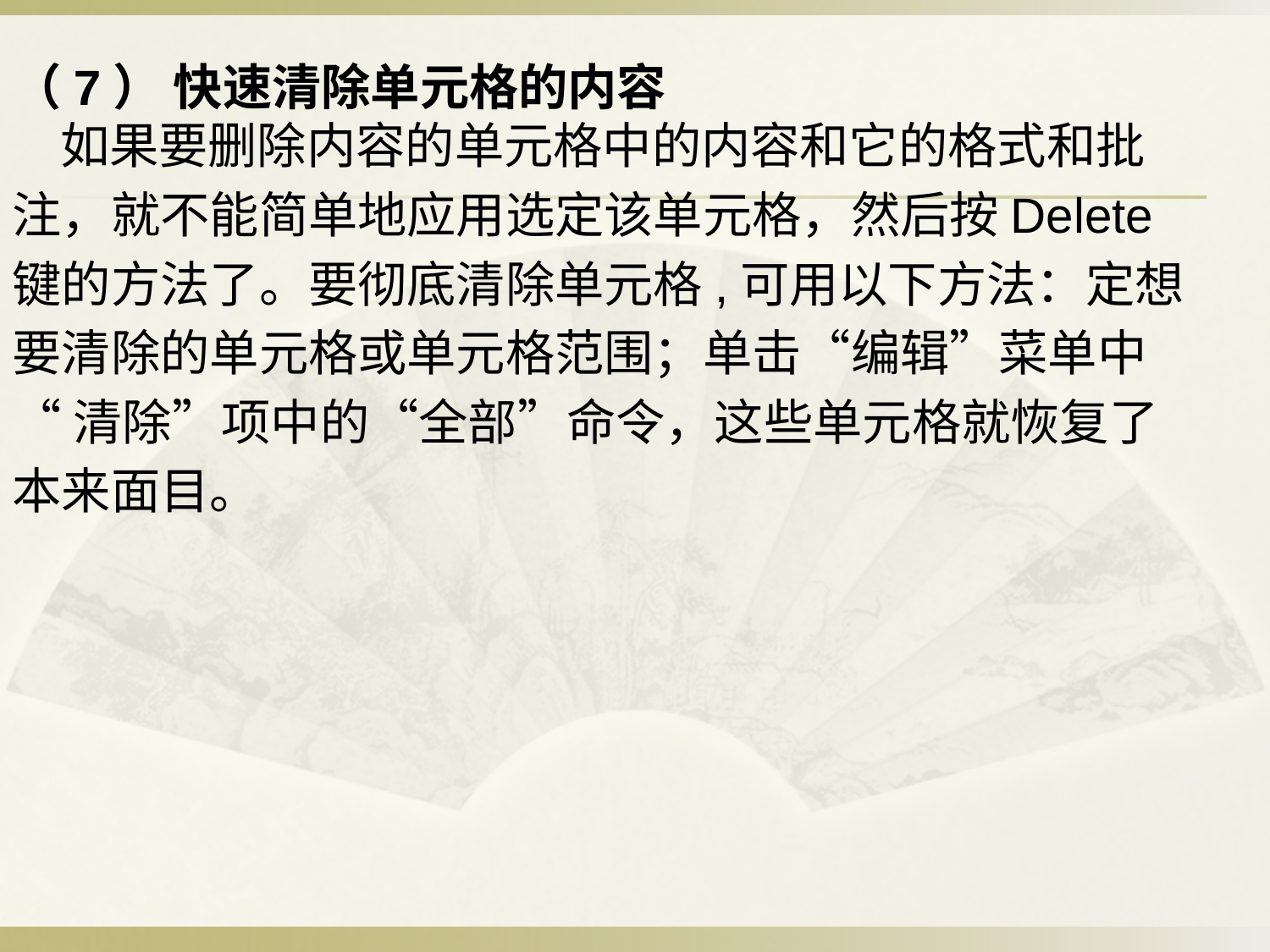

（7） 快速清除单元格的内容
如果要删除内容的单元格中的内容和它的格式和批
注，就不能简单地应用选定该单元格，然后按Delete
键的方法了。要彻底清除单元格,可用以下方法：定想
要清除的单元格或单元格范围；单击“编辑”菜单中
“清除”项中的“全部”命令，这些单元格就恢复了
本来面目。